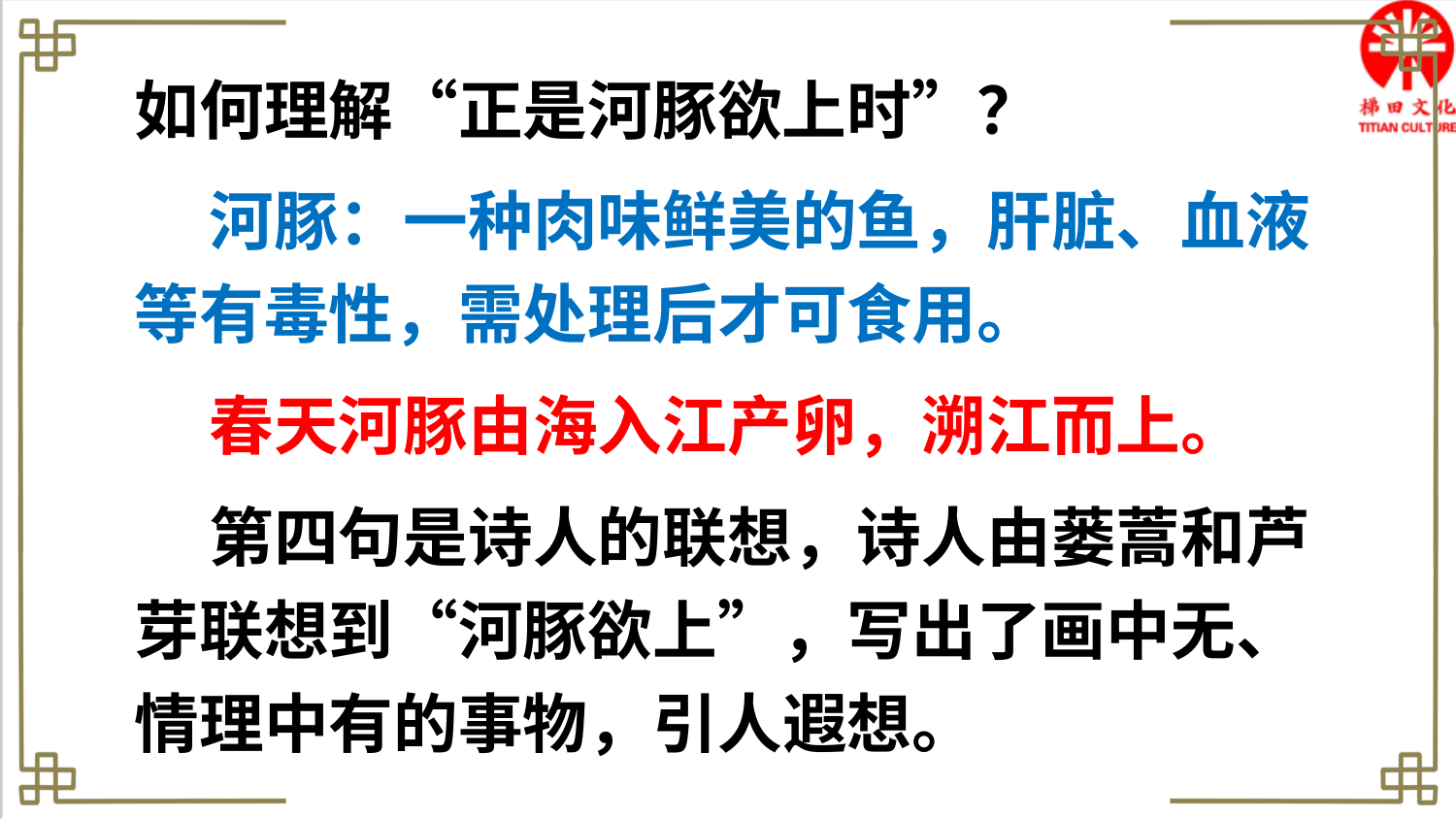

如何理解“正是河豚欲上时”？
    河豚：一种肉味鲜美的鱼，肝脏、血液等有毒性，需处理后才可食用。
    春天河豚由海入江产卵，溯江而上。
    第四句是诗人的联想，诗人由蒌蒿和芦芽联想到“河豚欲上”，写出了画中无、情理中有的事物，引人遐想。